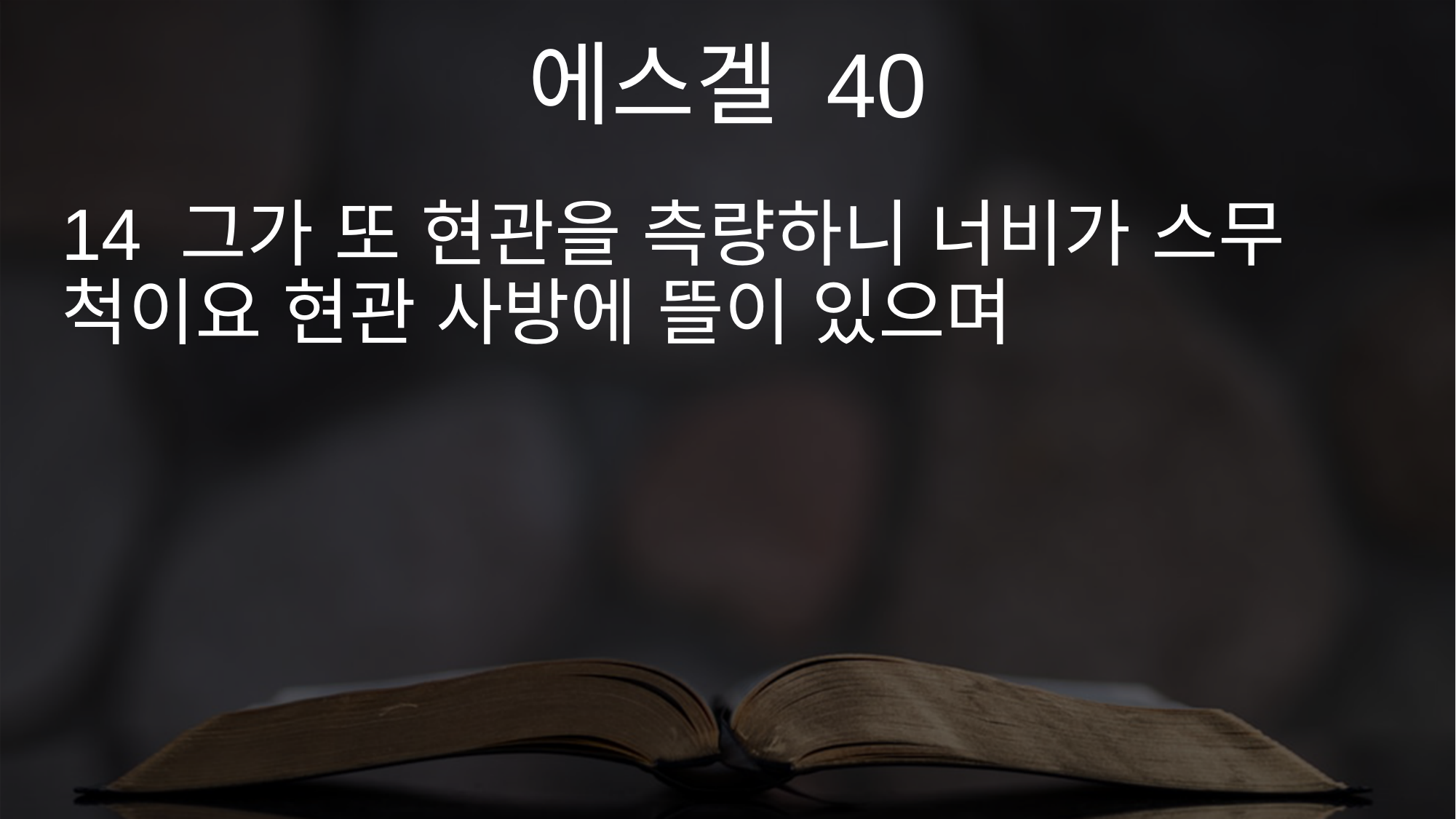

에스겔 40
14 그가 또 현관을 측량하니 너비가 스무 척이요 현관 사방에 뜰이 있으며